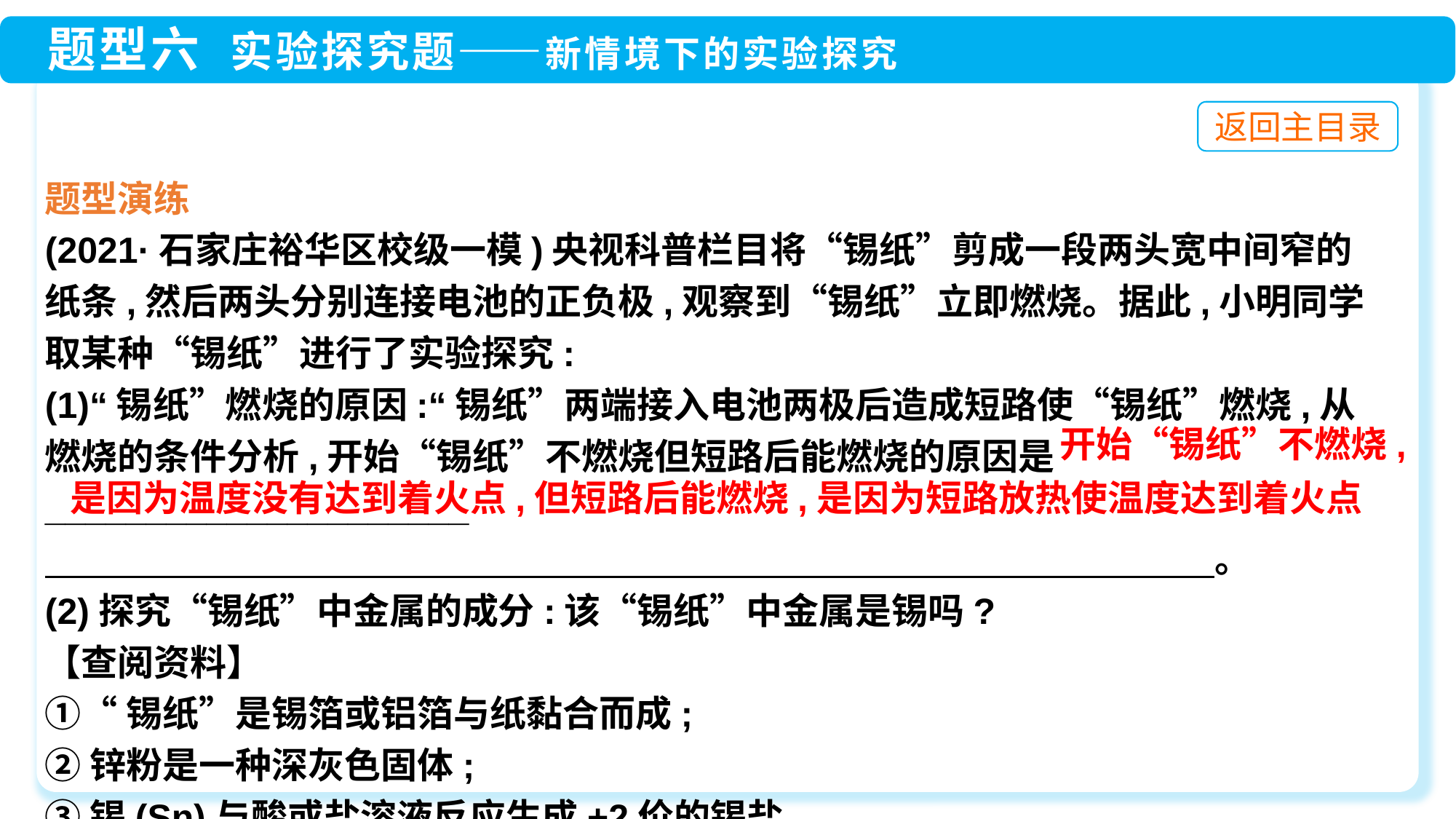

题型演练
(2021·石家庄裕华区校级一模)央视科普栏目将“锡纸”剪成一段两头宽中间窄的
纸条,然后两头分别连接电池的正负极,观察到“锡纸”立即燃烧。据此,小明同学
取某种“锡纸”进行了实验探究:
(1)“锡纸”燃烧的原因:“锡纸”两端接入电池两极后造成短路使“锡纸”燃烧,从
燃烧的条件分析,开始“锡纸”不燃烧但短路后能燃烧的原因是_____________________
　　　　　　　　　　　　　　　　　　　　　　　　　　　　　              。
(2)探究“锡纸”中金属的成分:该“锡纸”中金属是锡吗?
【查阅资料】
①“锡纸”是锡箔或铝箔与纸黏合而成;
②锌粉是一种深灰色固体;
③锡(Sn)与酸或盐溶液反应生成+2价的锡盐。
开始“锡纸”不燃烧,
是因为温度没有达到着火点,但短路后能燃烧,是因为短路放热使温度达到着火点